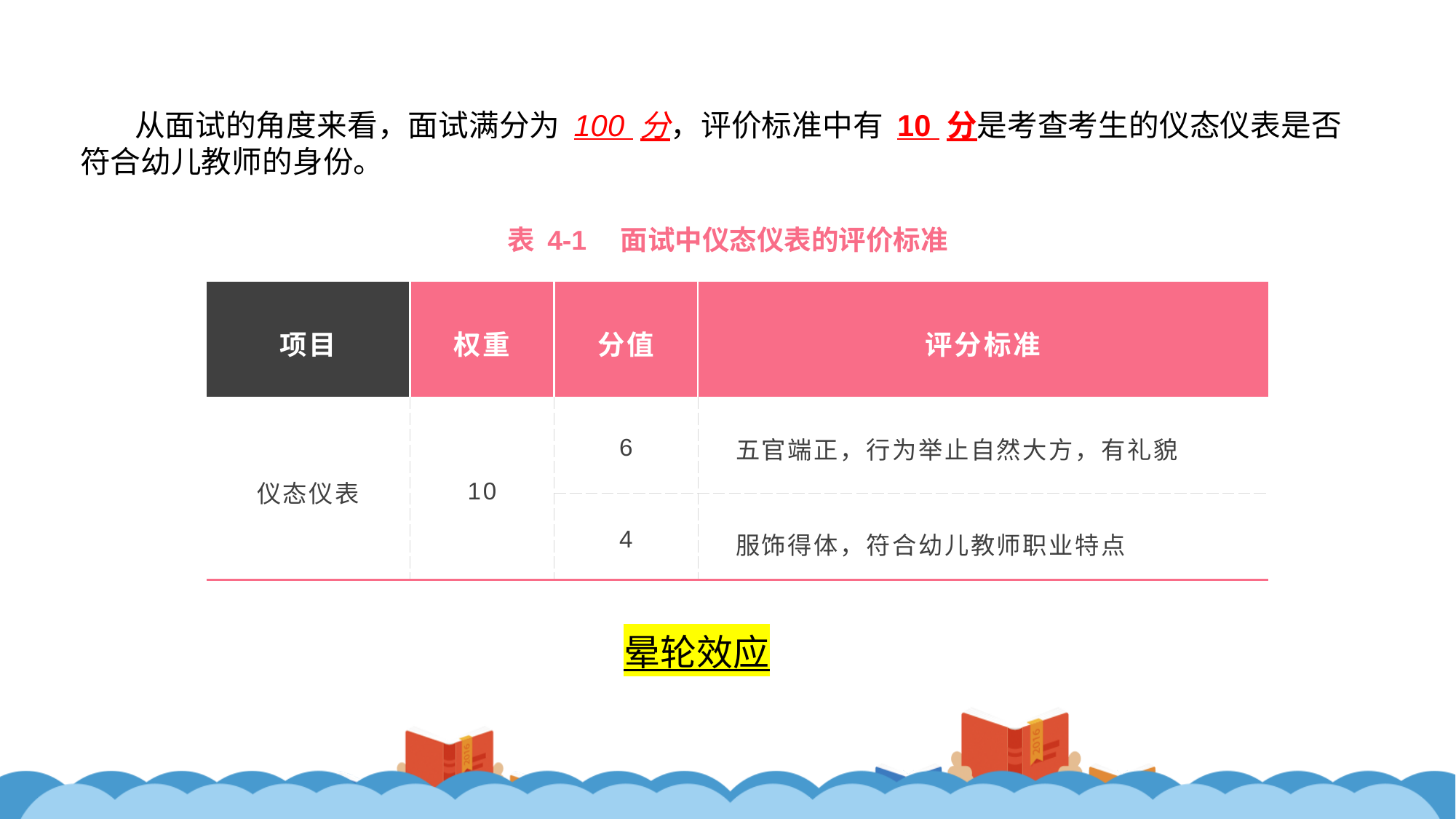

从面试的角度来看，面试满分为 100 分，评价标准中有 10 分是考查考生的仪态仪表是否符合幼儿教师的身份。
表 4-1　面试中仪态仪表的评价标准
| 项目 | 权重 | 分值 | 评分标准 |
| --- | --- | --- | --- |
| 仪态仪表 | 10 | 6 | 五官端正，行为举止自然大方，有礼貌 |
|  |  | 4 | 服饰得体，符合幼儿教师职业特点 |
晕轮效应